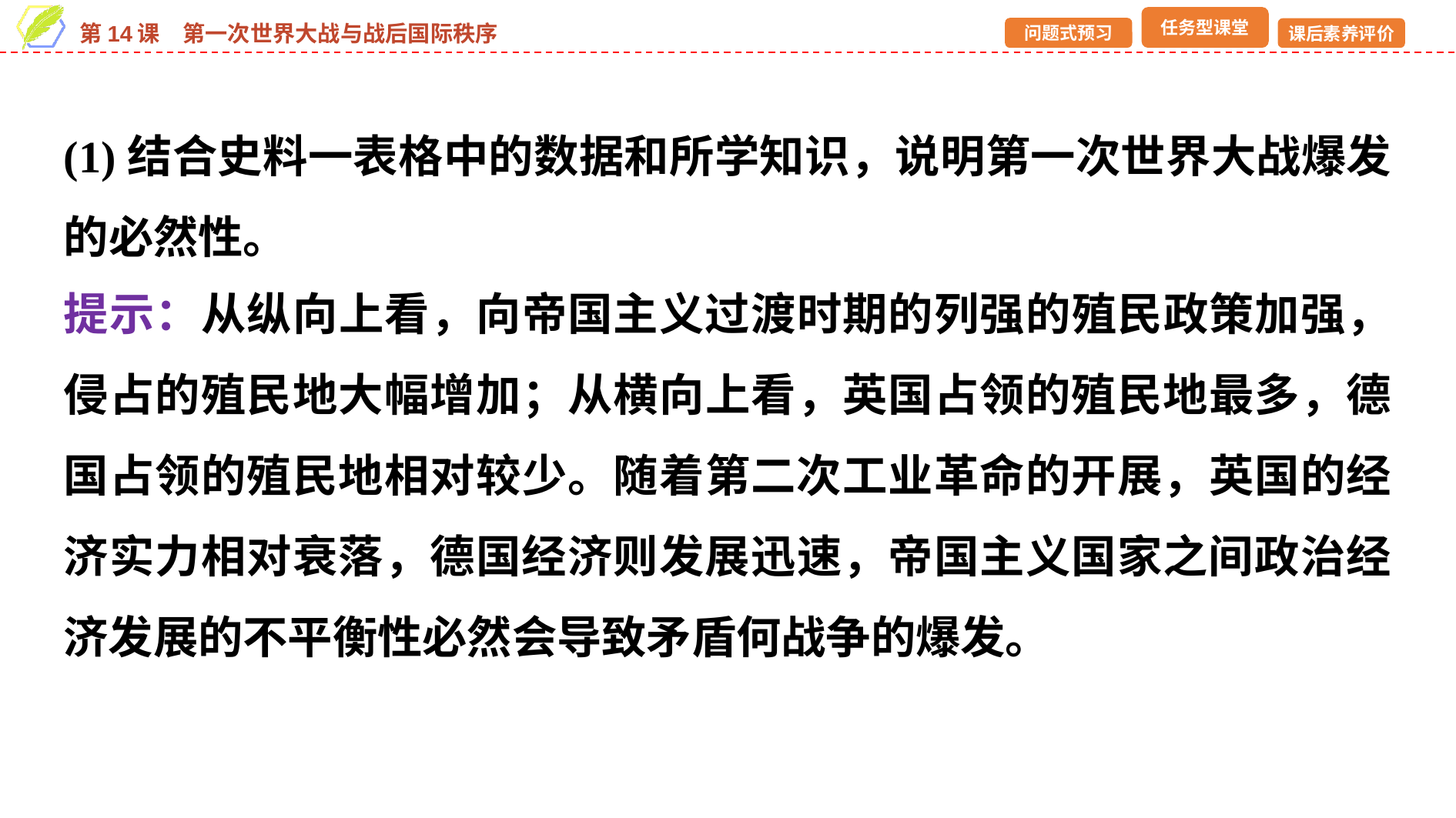

(1)结合史料一表格中的数据和所学知识，说明第一次世界大战爆发的必然性。
提示：从纵向上看，向帝国主义过渡时期的列强的殖民政策加强，侵占的殖民地大幅增加；从横向上看，英国占领的殖民地最多，德国占领的殖民地相对较少。随着第二次工业革命的开展，英国的经济实力相对衰落，德国经济则发展迅速，帝国主义国家之间政治经济发展的不平衡性必然会导致矛盾何战争的爆发。